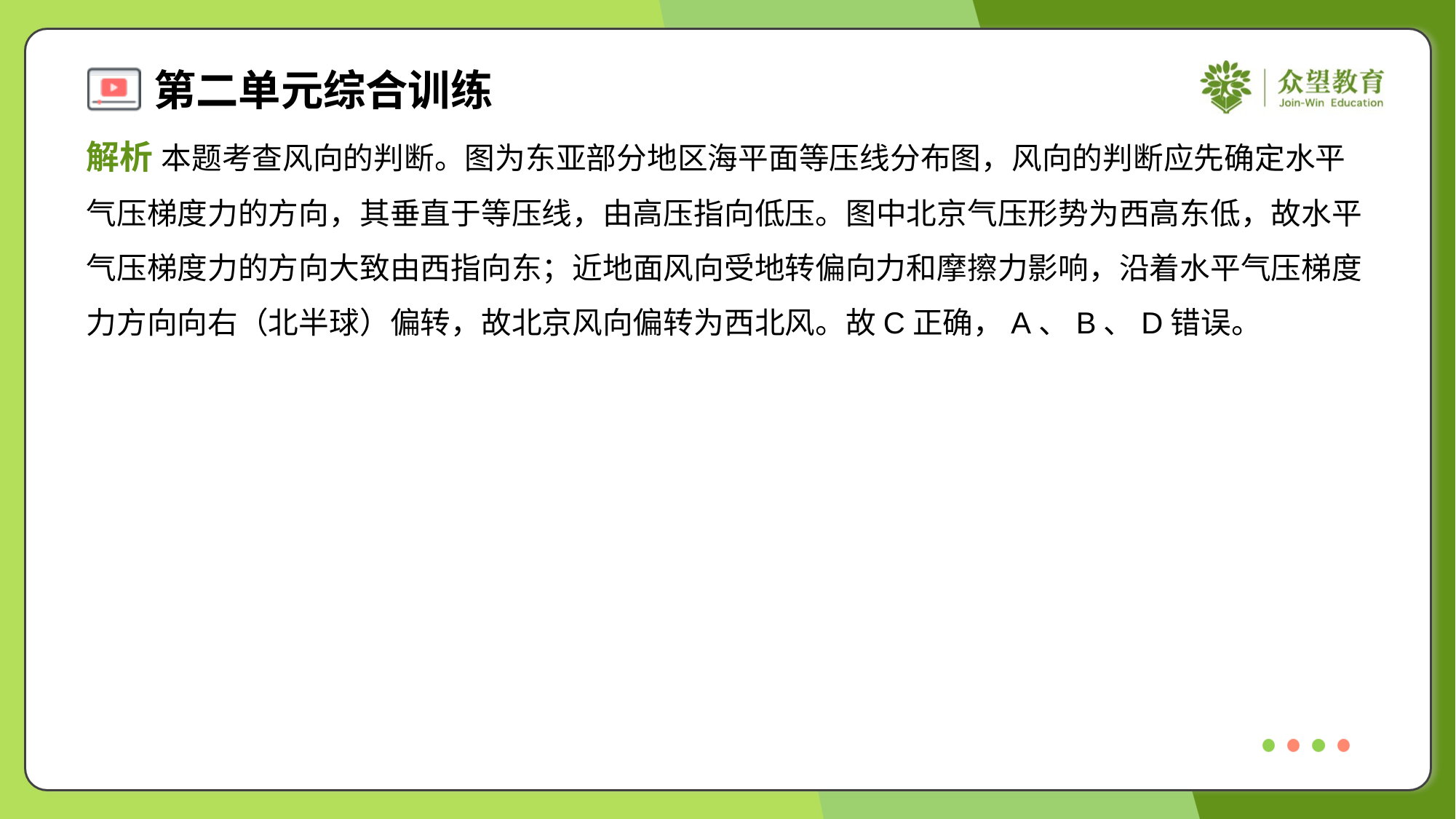

解析 本题考查风向的判断。图为东亚部分地区海平面等压线分布图，风向的判断应先确定水平
气压梯度力的方向，其垂直于等压线，由高压指向低压。图中北京气压形势为西高东低，故水平
气压梯度力的方向大致由西指向东；近地面风向受地转偏向力和摩擦力影响，沿着水平气压梯度
力方向向右（北半球）偏转，故北京风向偏转为西北风。故C正确，A、B、D错误。